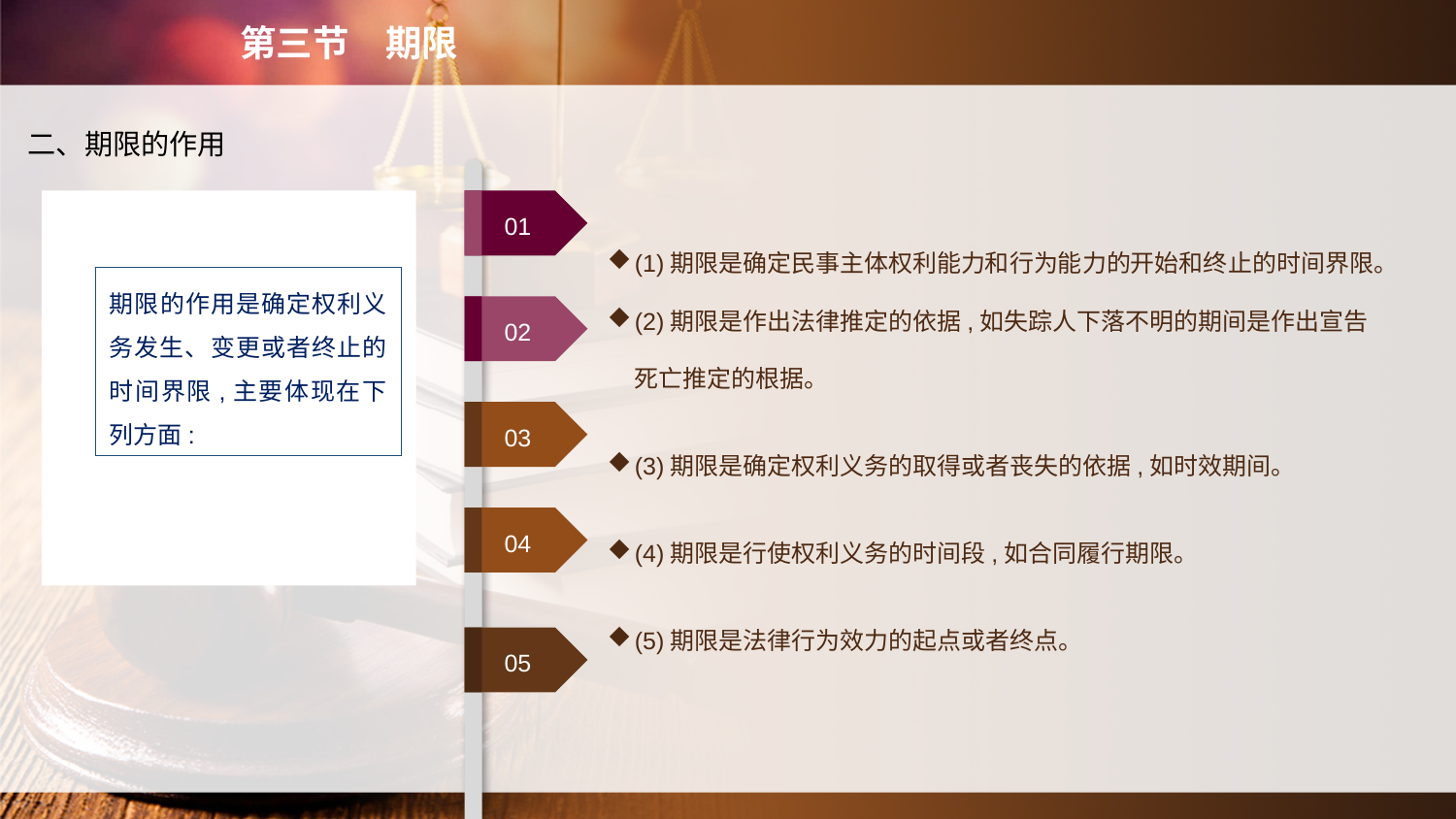

第三节　期限
二、期限的作用

(1)期限是确定民事主体权利能力和行为能力的开始和终止的时间界限。
(2)期限是作出法律推定的依据,如失踪人下落不明的期间是作出宣告死亡推定的根据。
(3)期限是确定权利义务的取得或者丧失的依据,如时效期间。
(4)期限是行使权利义务的时间段,如合同履行期限。
(5)期限是法律行为效力的起点或者终点。

01

期限的作用是确定权利义务发生、变更或者终止的时间界限,主要体现在下列方面:
02

03

04

05